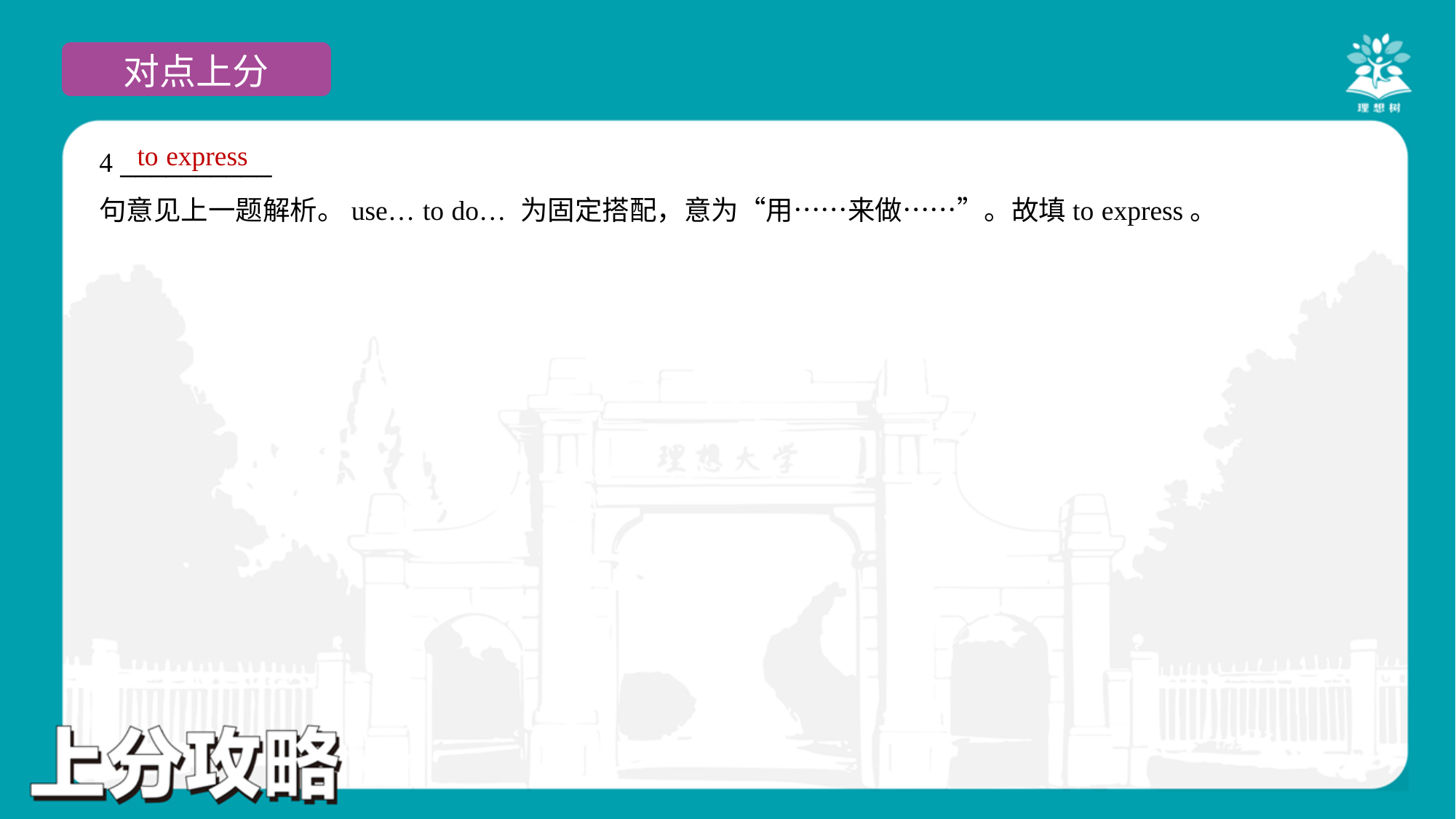

to express
4 __________
句意见上一题解析。use… to do… 为固定搭配，意为“用……来做……”。故填to express。